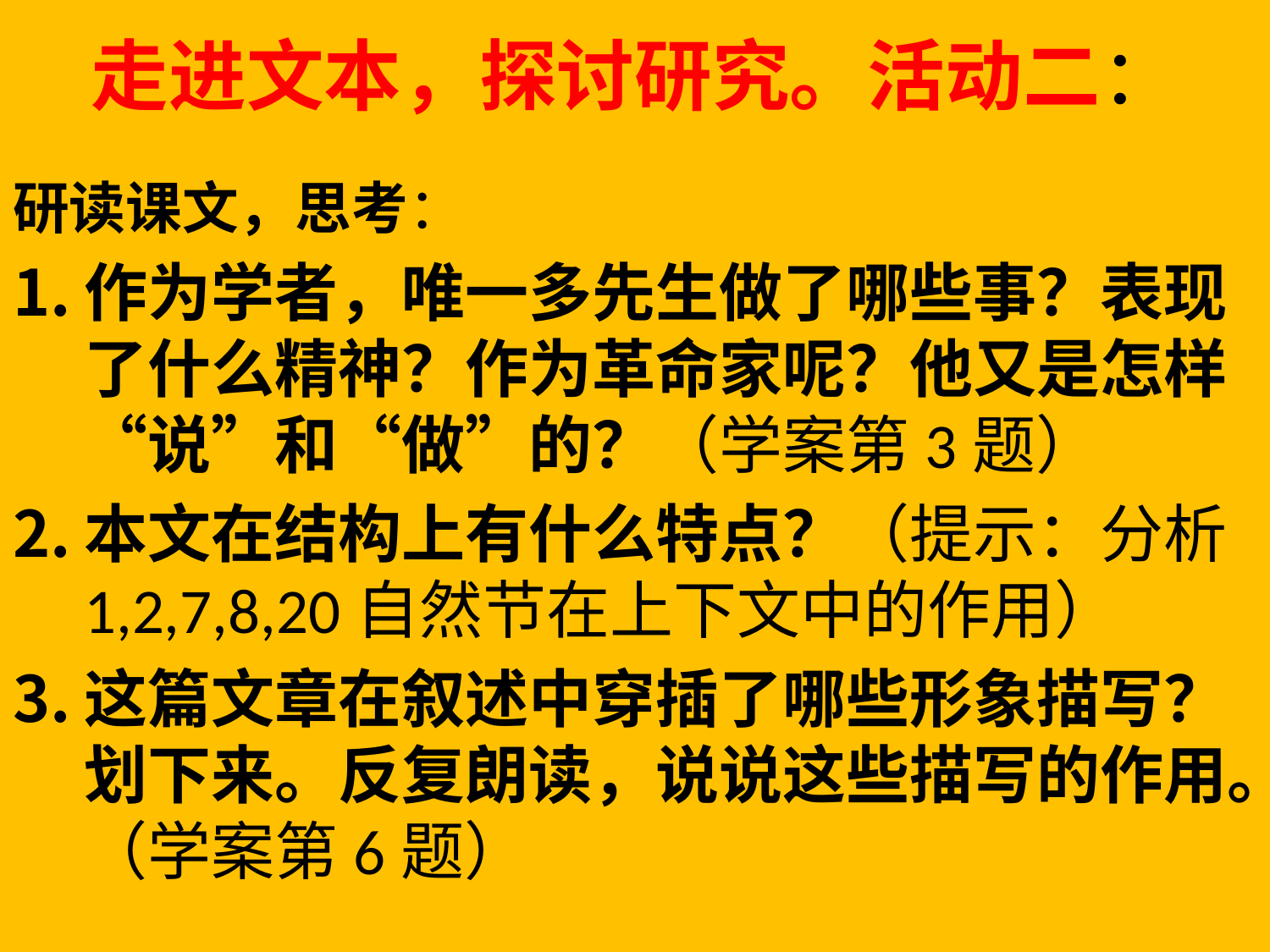

# 走进文本，探讨研究。活动二：
研读课文，思考：
作为学者，唯一多先生做了哪些事？表现了什么精神？作为革命家呢？他又是怎样“说”和“做”的？（学案第3题）
本文在结构上有什么特点？（提示：分析1,2,7,8,20自然节在上下文中的作用）
这篇文章在叙述中穿插了哪些形象描写？划下来。反复朗读，说说这些描写的作用。（学案第6题）